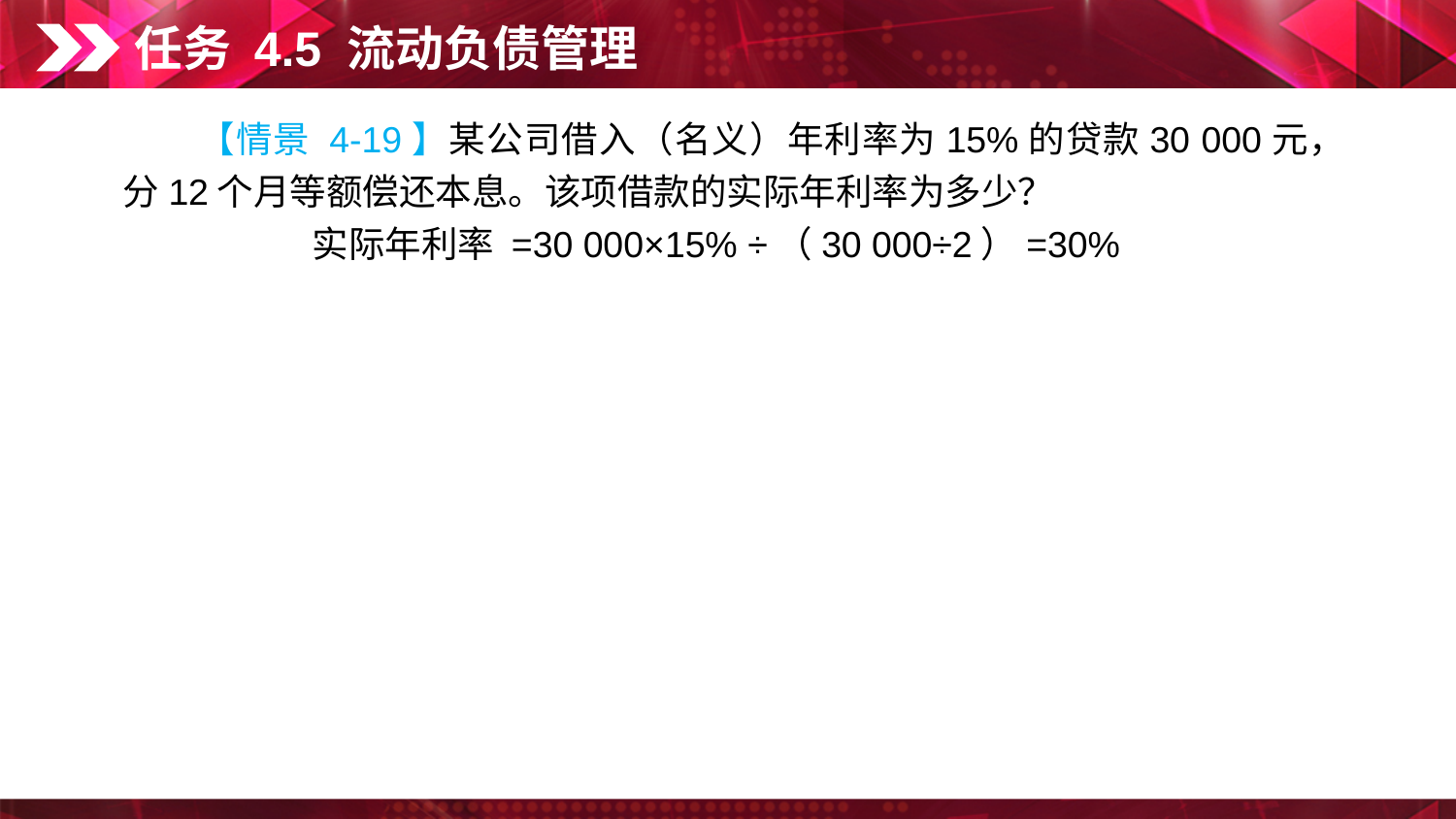

任务 4.5 流动负债管理

　　【情景 4-19】某公司借入（名义）年利率为15%的贷款30 000元，分12个月等额偿还本息。该项借款的实际年利率为多少？
实际年利率 =30 000×15% ÷（30 000÷2）=30%